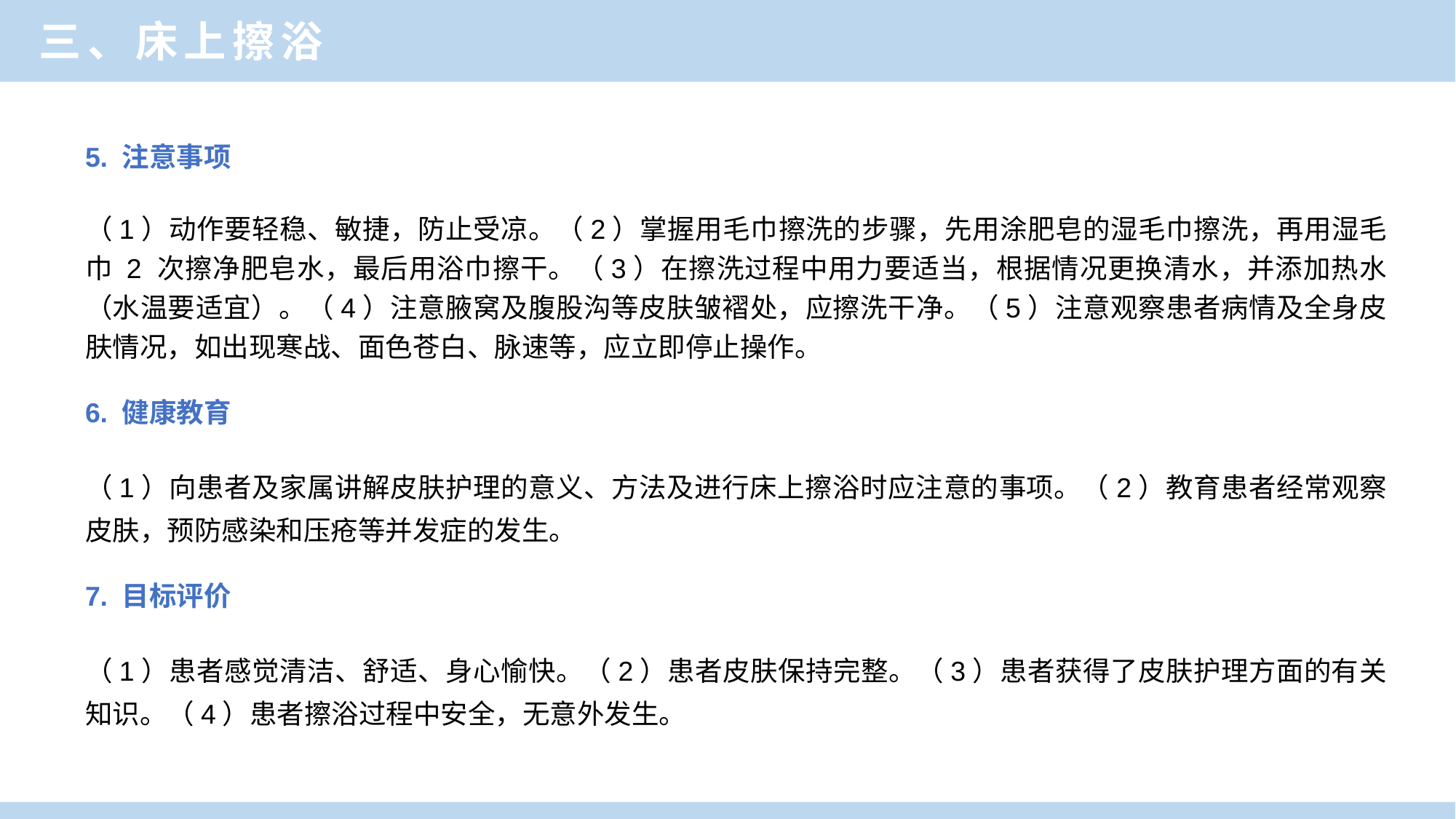

三、床上擦浴
5. 注意事项

（1）动作要轻稳、敏捷，防止受凉。（2）掌握用毛巾擦洗的步骤，先用涂肥皂的湿毛巾擦洗，再用湿毛巾 2 次擦净肥皂水，最后用浴巾擦干。（3）在擦洗过程中用力要适当，根据情况更换清水，并添加热水（水温要适宜）。（4）注意腋窝及腹股沟等皮肤皱褶处，应擦洗干净。（5）注意观察患者病情及全身皮肤情况，如出现寒战、面色苍白、脉速等，应立即停止操作。

6. 健康教育

（1）向患者及家属讲解皮肤护理的意义、方法及进行床上擦浴时应注意的事项。（2）教育患者经常观察皮肤，预防感染和压疮等并发症的发生。

7. 目标评价

（1）患者感觉清洁、舒适、身心愉快。（2）患者皮肤保持完整。（3）患者获得了皮肤护理方面的有关知识。（4）患者擦浴过程中安全，无意外发生。